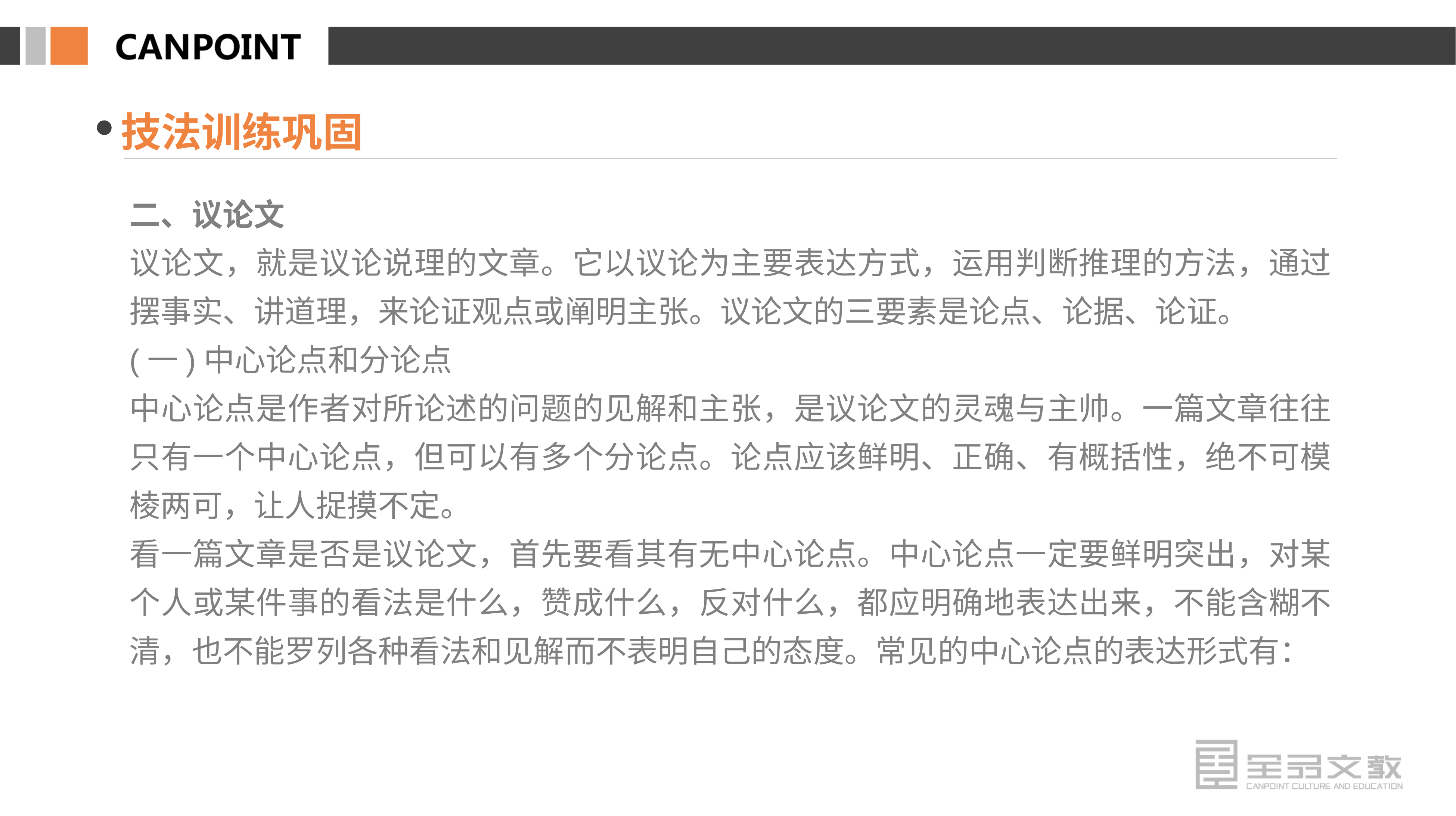

技法训练巩固

二、议论文
议论文，就是议论说理的文章。它以议论为主要表达方式，运用判断推理的方法，通过摆事实、讲道理，来论证观点或阐明主张。议论文的三要素是论点、论据、论证。
(一)中心论点和分论点
中心论点是作者对所论述的问题的见解和主张，是议论文的灵魂与主帅。一篇文章往往只有一个中心论点，但可以有多个分论点。论点应该鲜明、正确、有概括性，绝不可模棱两可，让人捉摸不定。
看一篇文章是否是议论文，首先要看其有无中心论点。中心论点一定要鲜明突出，对某个人或某件事的看法是什么，赞成什么，反对什么，都应明确地表达出来，不能含糊不清，也不能罗列各种看法和见解而不表明自己的态度。常见的中心论点的表达形式有：